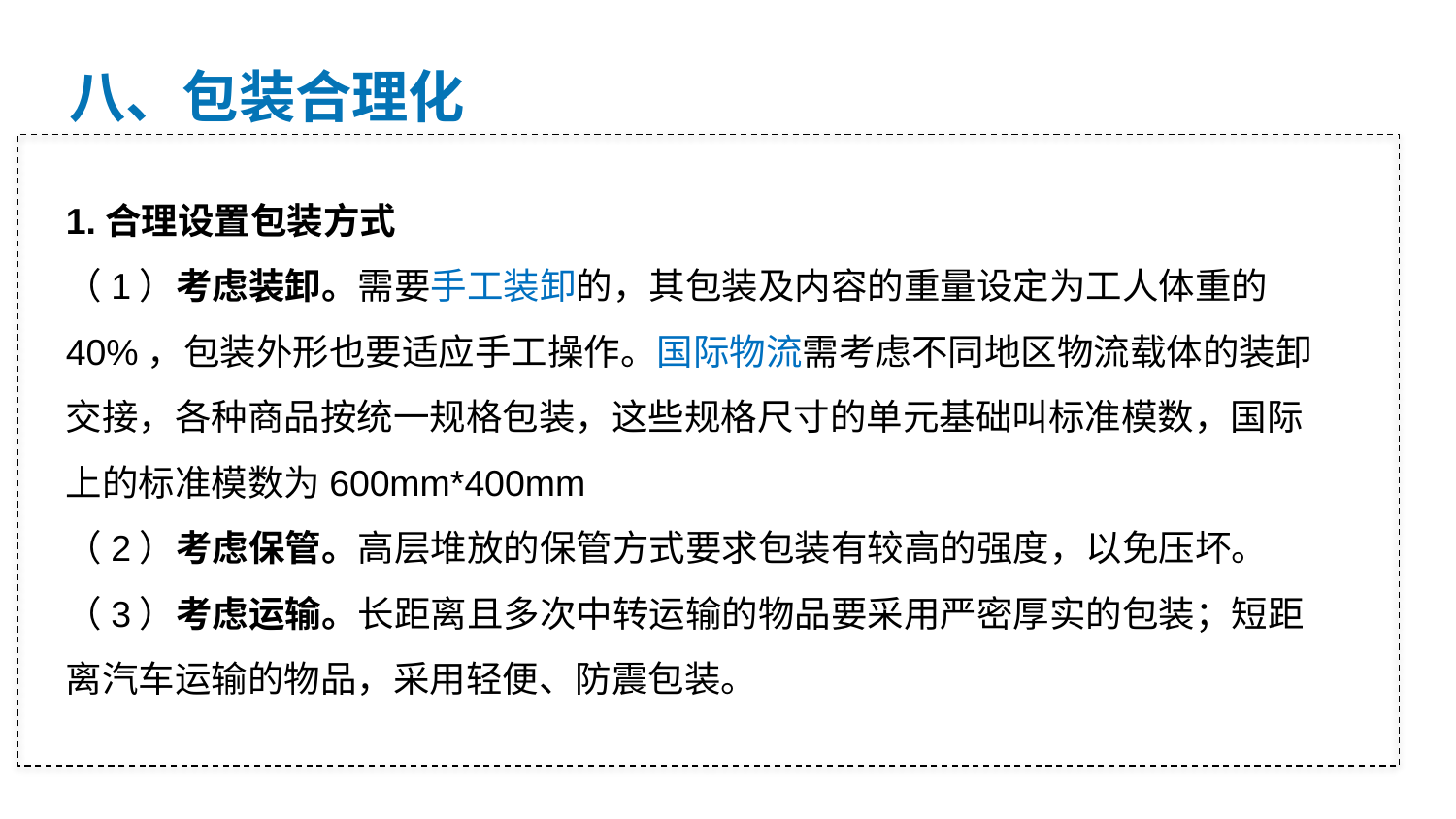

八、包装合理化

1.合理设置包装方式
（1）考虑装卸。需要手工装卸的，其包装及内容的重量设定为工人体重的40%，包装外形也要适应手工操作。国际物流需考虑不同地区物流载体的装卸交接，各种商品按统一规格包装，这些规格尺寸的单元基础叫标准模数，国际上的标准模数为600mm*400mm
（2）考虑保管。高层堆放的保管方式要求包装有较高的强度，以免压坏。
（3）考虑运输。长距离且多次中转运输的物品要采用严密厚实的包装；短距离汽车运输的物品，采用轻便、防震包装。